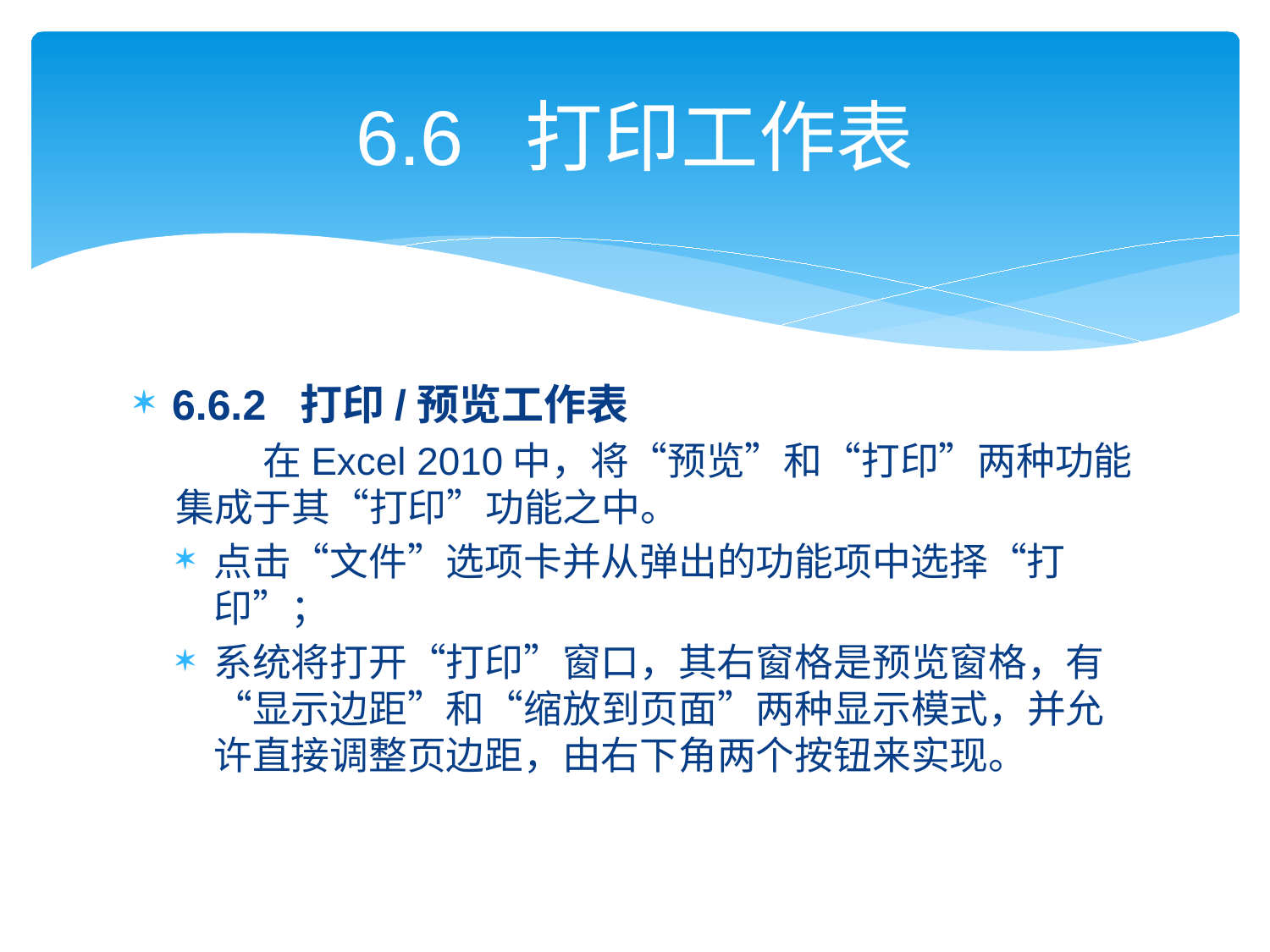

# 6.6  打印工作表
6.6.2  打印/预览工作表
         在Excel 2010中，将“预览”和“打印”两种功能集成于其“打印”功能之中。
点击“文件”选项卡并从弹出的功能项中选择“打印”；
系统将打开“打印”窗口，其右窗格是预览窗格，有“显示边距”和“缩放到页面”两种显示模式，并允许直接调整页边距，由右下角两个按钮来实现。